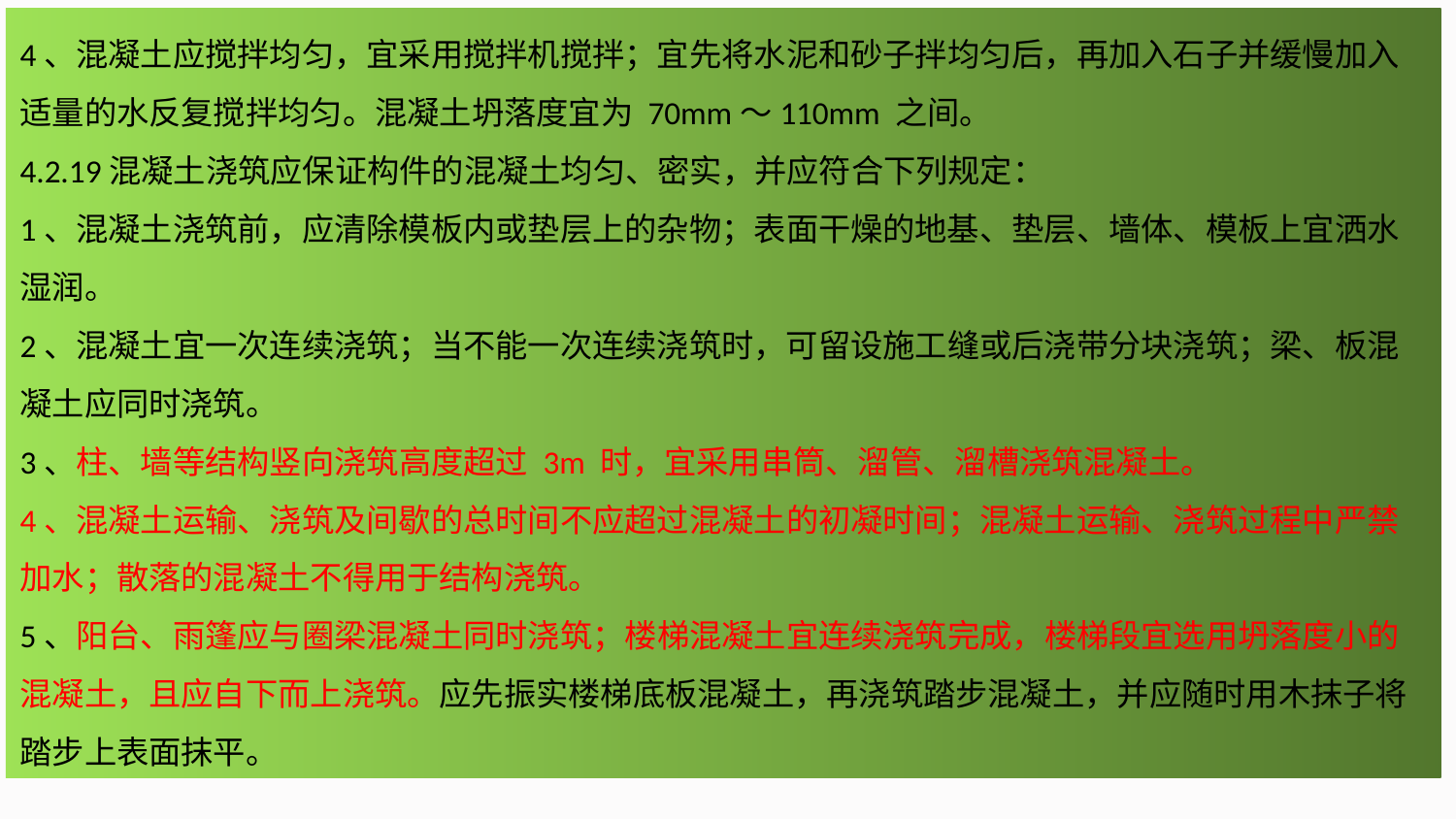

4、混凝土应搅拌均匀，宜采用搅拌机搅拌；宜先将水泥和砂子拌均匀后，再加入石子并缓慢加入适量的水反复搅拌均匀。混凝土坍落度宜为 70mm～110mm 之间。
4.2.19混凝土浇筑应保证构件的混凝土均匀、密实，并应符合下列规定：
1、混凝土浇筑前，应清除模板内或垫层上的杂物；表面干燥的地基、垫层、墙体、模板上宜洒水湿润。
2、混凝土宜一次连续浇筑；当不能一次连续浇筑时，可留设施工缝或后浇带分块浇筑；梁、板混凝土应同时浇筑。
3、柱、墙等结构竖向浇筑高度超过 3m 时，宜采用串筒、溜管、溜槽浇筑混凝土。
4、混凝土运输、浇筑及间歇的总时间不应超过混凝土的初凝时间；混凝土运输、浇筑过程中严禁加水；散落的混凝土不得用于结构浇筑。
5、阳台、雨篷应与圈梁混凝土同时浇筑；楼梯混凝土宜连续浇筑完成，楼梯段宜选用坍落度小的混凝土，且应自下而上浇筑。应先振实楼梯底板混凝土，再浇筑踏步混凝土，并应随时用木抹子将踏步上表面抹平。